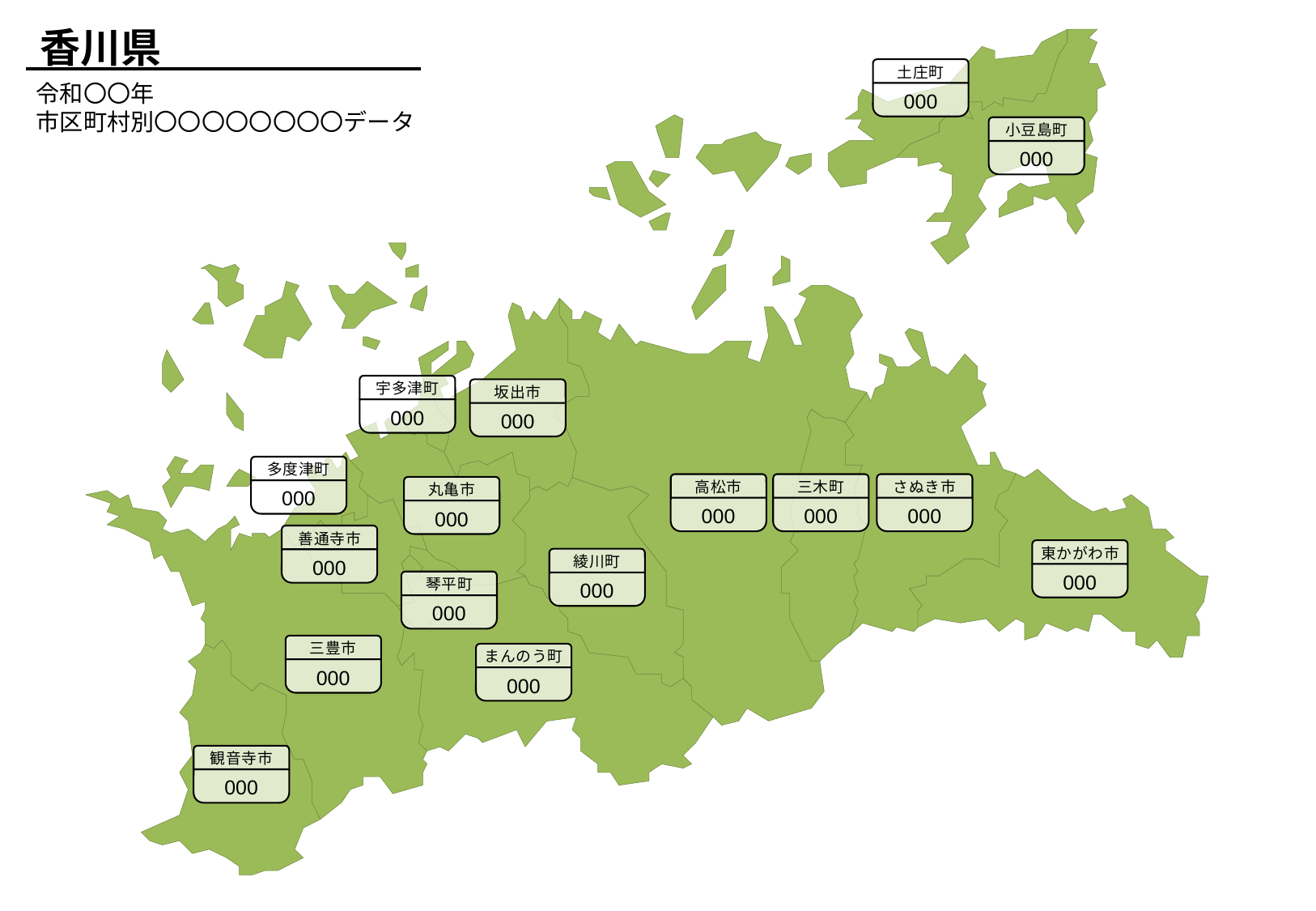

香川県

土庄町
000
令和〇〇年
市区町村別〇〇〇〇〇〇〇〇データ
小豆島町
000
宇多津町
000
坂出市
000
多度津町
000
高松市
000
三木町
000
さぬき市
000
丸亀市
000
善通寺市
000
東かがわ市
000
綾川町
000
琴平町
000
三豊市
000
まんのう町
000
観音寺市
000